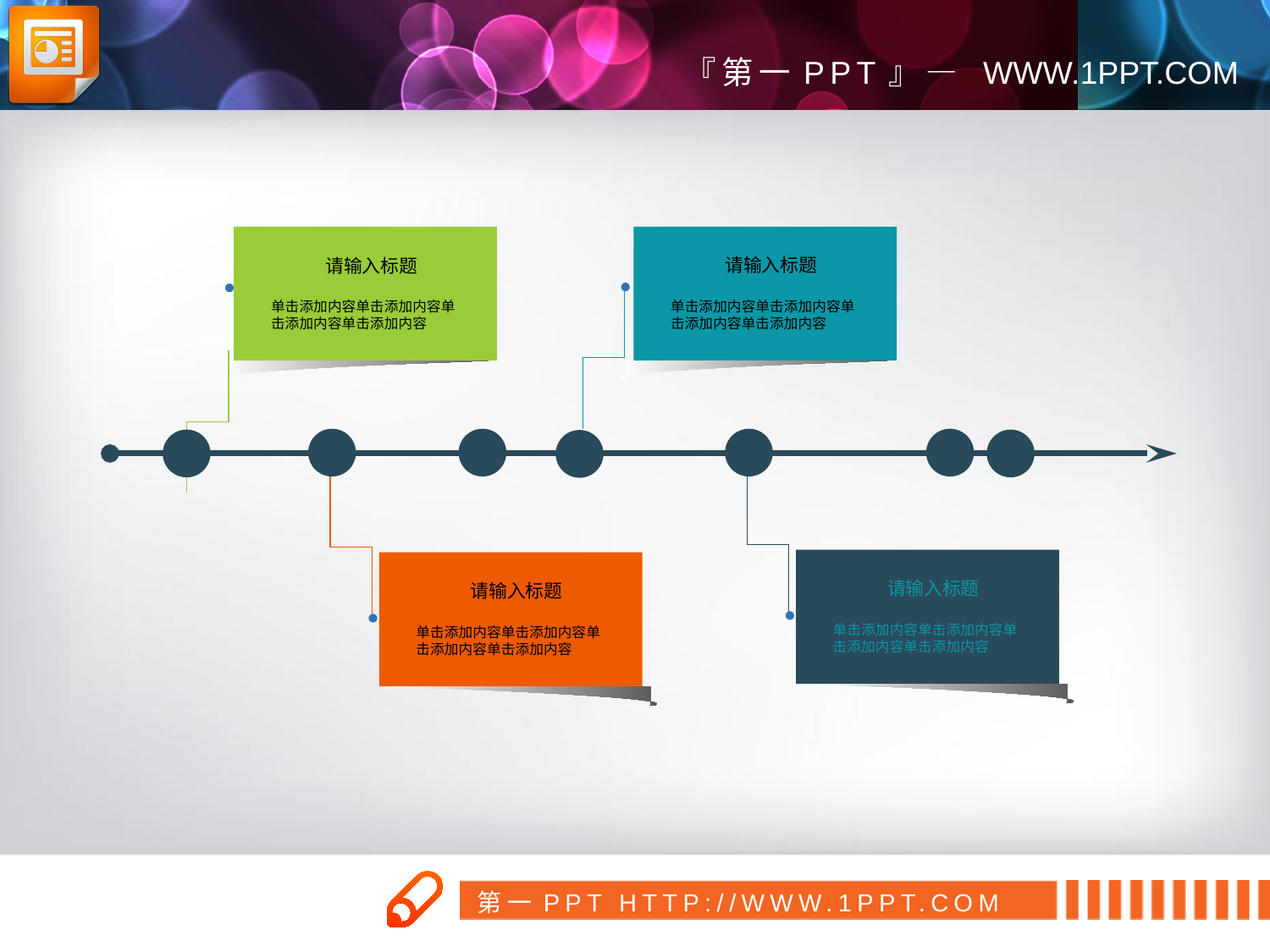

请输入标题
单击添加内容单击添加内容单击添加内容单击添加内容

请输入标题
单击添加内容单击添加内容单击添加内容单击添加内容

请输入标题
单击添加内容单击添加内容单击添加内容单击添加内容

请输入标题
单击添加内容单击添加内容单击添加内容单击添加内容